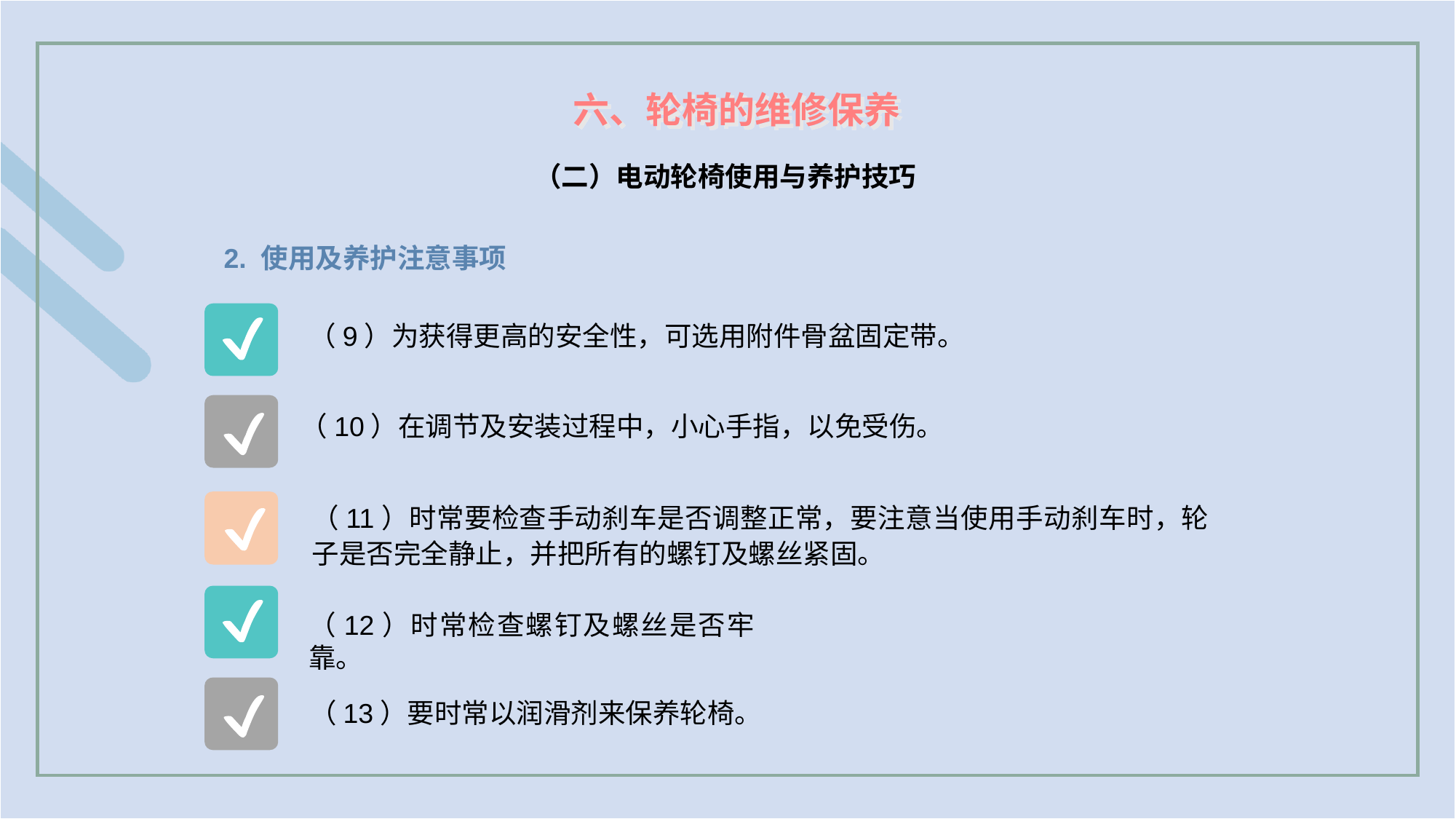

六、轮椅的维修保养
（二）电动轮椅使用与养护技巧
2. 使用及养护注意事项

（9）为获得更高的安全性，可选用附件骨盆固定带。

（10）在调节及安装过程中，小心手指，以免受伤。

（11）时常要检查手动刹车是否调整正常，要注意当使用手动刹车时，轮子是否完全静止，并把所有的螺钉及螺丝紧固。

（12）时常检查螺钉及螺丝是否牢靠。

（13）要时常以润滑剂来保养轮椅。